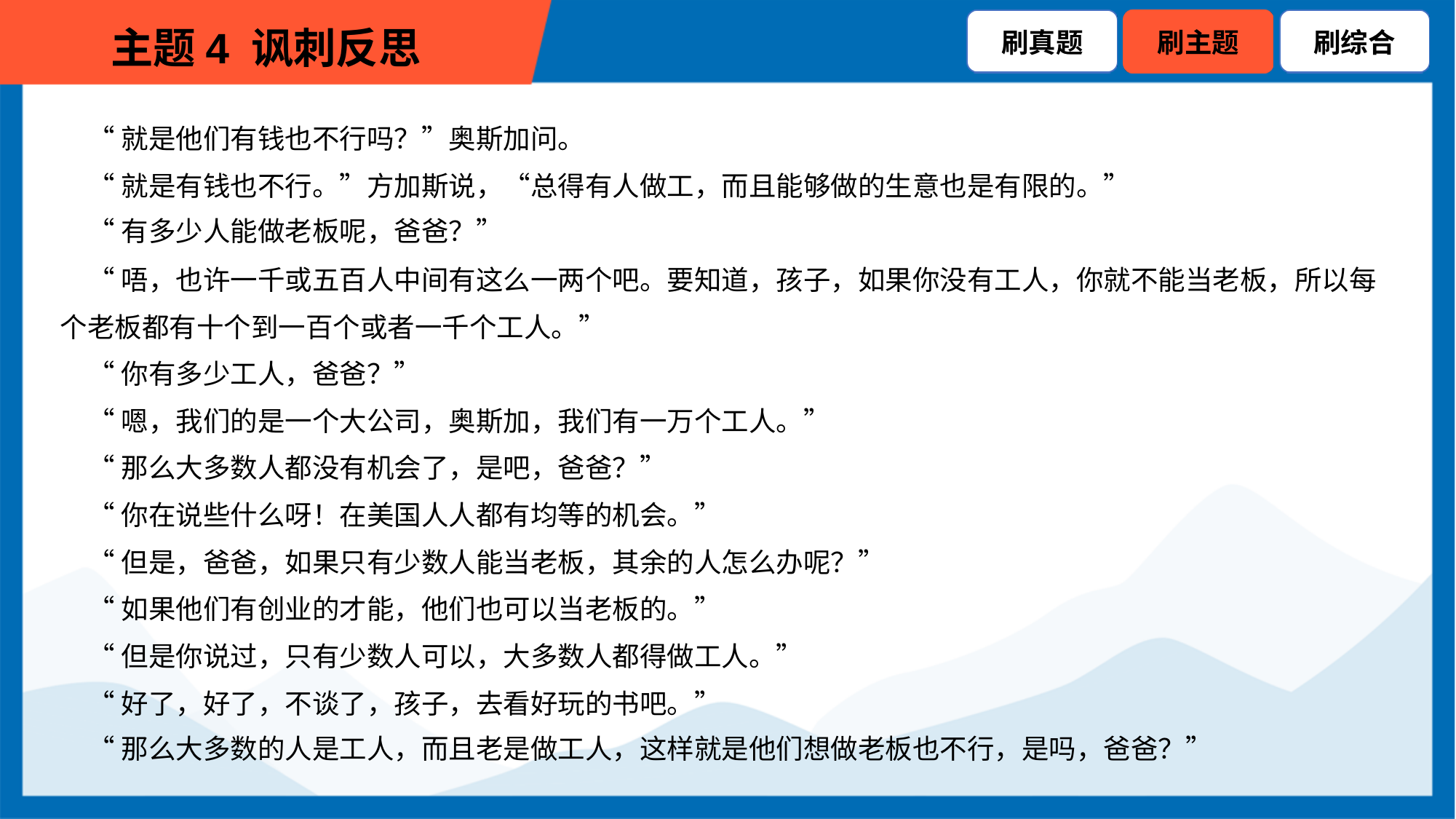

“就是他们有钱也不行吗？”奥斯加问。
    “就是有钱也不行。”方加斯说，“总得有人做工，而且能够做的生意也是有限的。”
    “有多少人能做老板呢，爸爸？”
    “唔，也许一千或五百人中间有这么一两个吧。要知道，孩子，如果你没有工人，你就不能当老板，所以每
个老板都有十个到一百个或者一千个工人。”
    “你有多少工人，爸爸？”
    “嗯，我们的是一个大公司，奥斯加，我们有一万个工人。”
    “那么大多数人都没有机会了，是吧，爸爸？”
    “你在说些什么呀！在美国人人都有均等的机会。”
    “但是，爸爸，如果只有少数人能当老板，其余的人怎么办呢？”
    “如果他们有创业的才能，他们也可以当老板的。”
    “但是你说过，只有少数人可以，大多数人都得做工人。”
    “好了，好了，不谈了，孩子，去看好玩的书吧。”
    “那么大多数的人是工人，而且老是做工人，这样就是他们想做老板也不行，是吗，爸爸？”